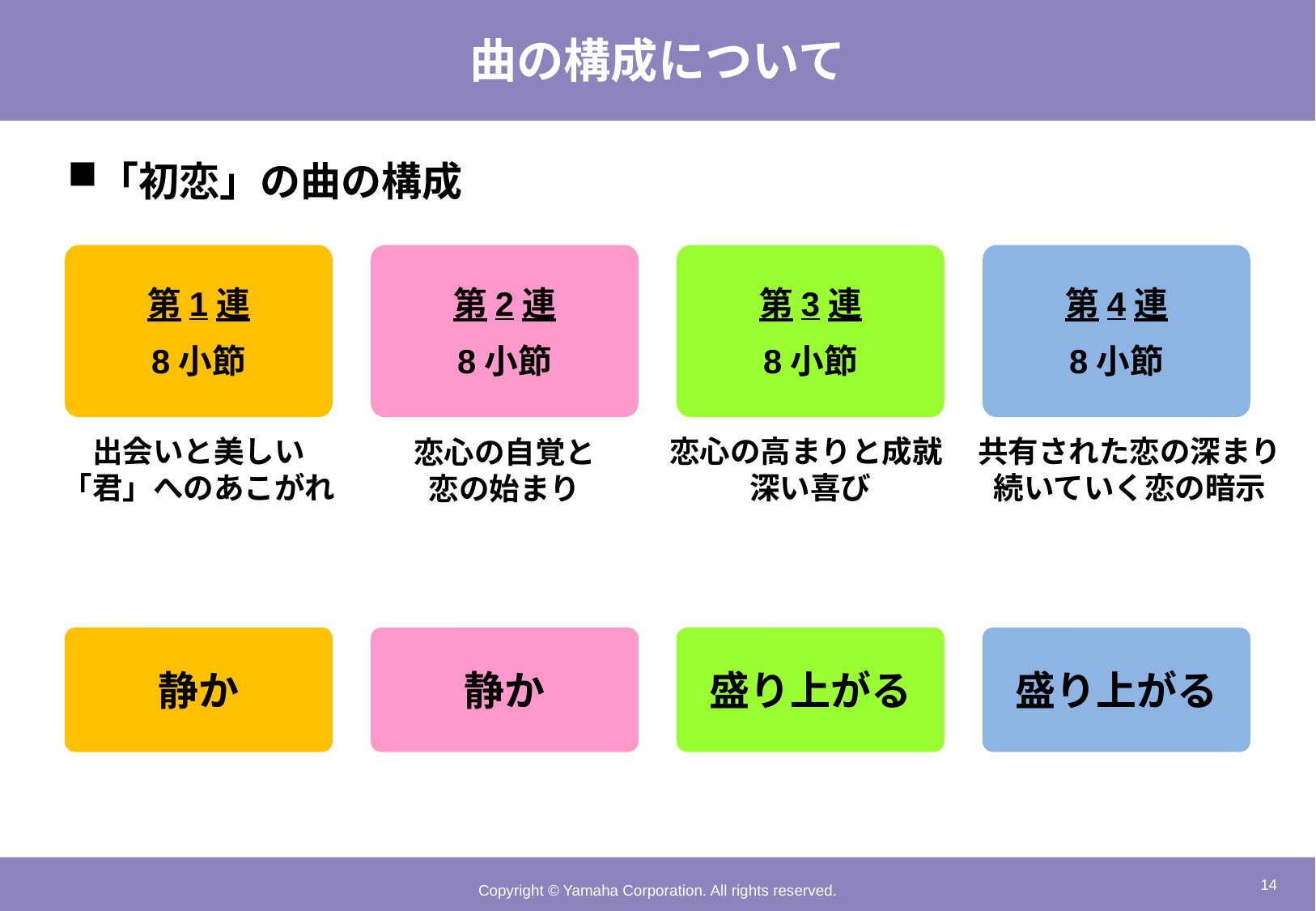

# 曲の構成について
「初恋」の曲の構成
第1連
8小節
第2連
8小節
第3連
8小節
第4連
8小節
出会いと美しい
「君」へのあこがれ
恋心の高まりと成就
深い喜び
共有された恋の深まり
続いていく恋の暗示
恋心の自覚と
恋の始まり
静か
静か
盛り上がる
盛り上がる
14